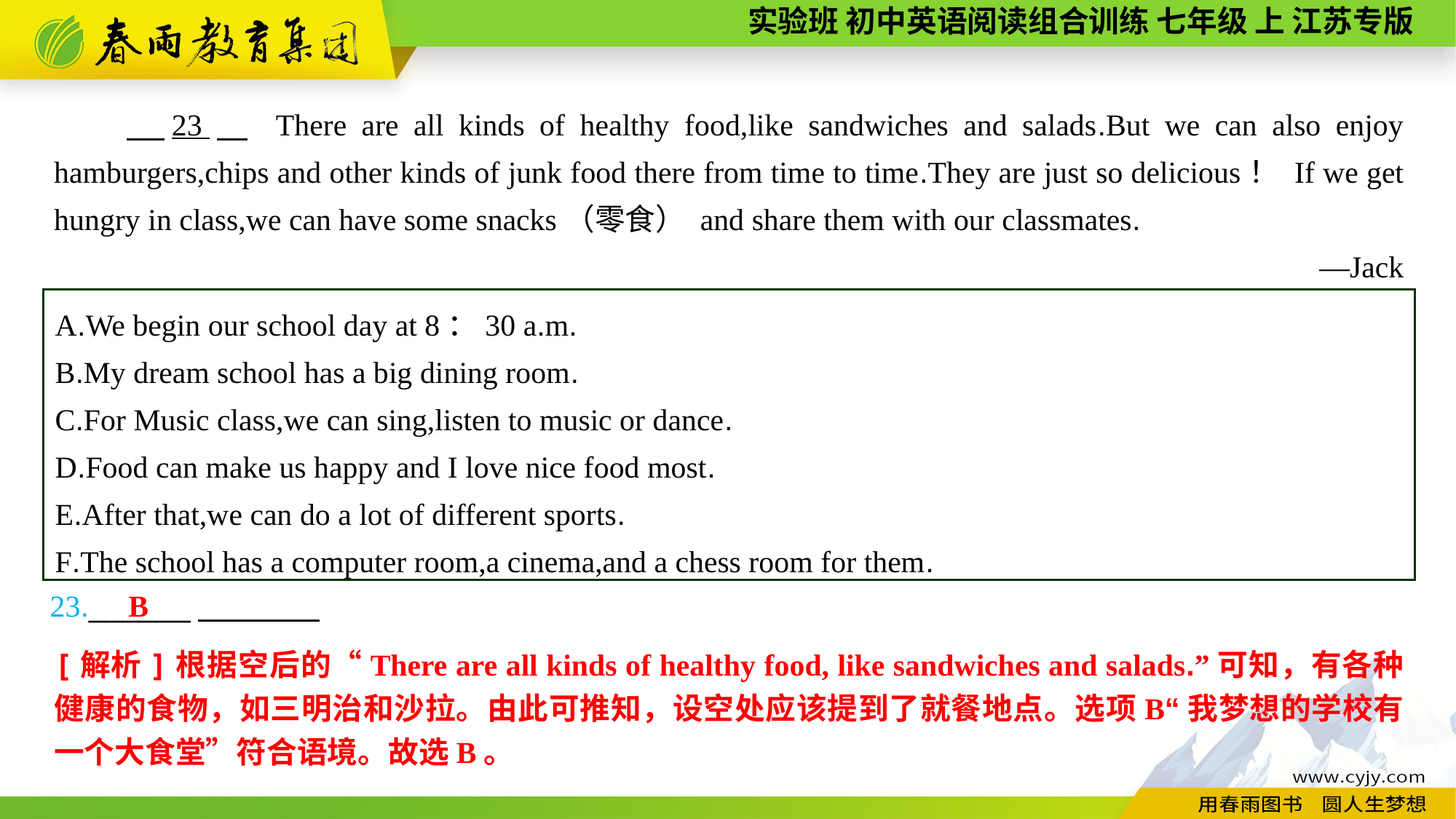

23　 There are all kinds of healthy food,like sandwiches and salads.But we can also enjoy hamburgers,chips and other kinds of junk food there from time to time.They are just so delicious！ If we get hungry in class,we can have some snacks（零食） and share them with our classmates.
—Jack
A.We begin our school day at 8：30 a.m.
B.My dream school has a big dining room.
C.For Music class,we can sing,listen to music or dance.
D.Food can make us happy and I love nice food most.
E.After that,we can do a lot of different sports.
F.The school has a computer room,a cinema,and a chess room for them.

B
23.______
[解析]根据空后的“There are all kinds of healthy food, like sandwiches and salads.”可知，有各种健康的食物，如三明治和沙拉。由此可推知，设空处应该提到了就餐地点。选项B“我梦想的学校有一个大食堂”符合语境。故选B。